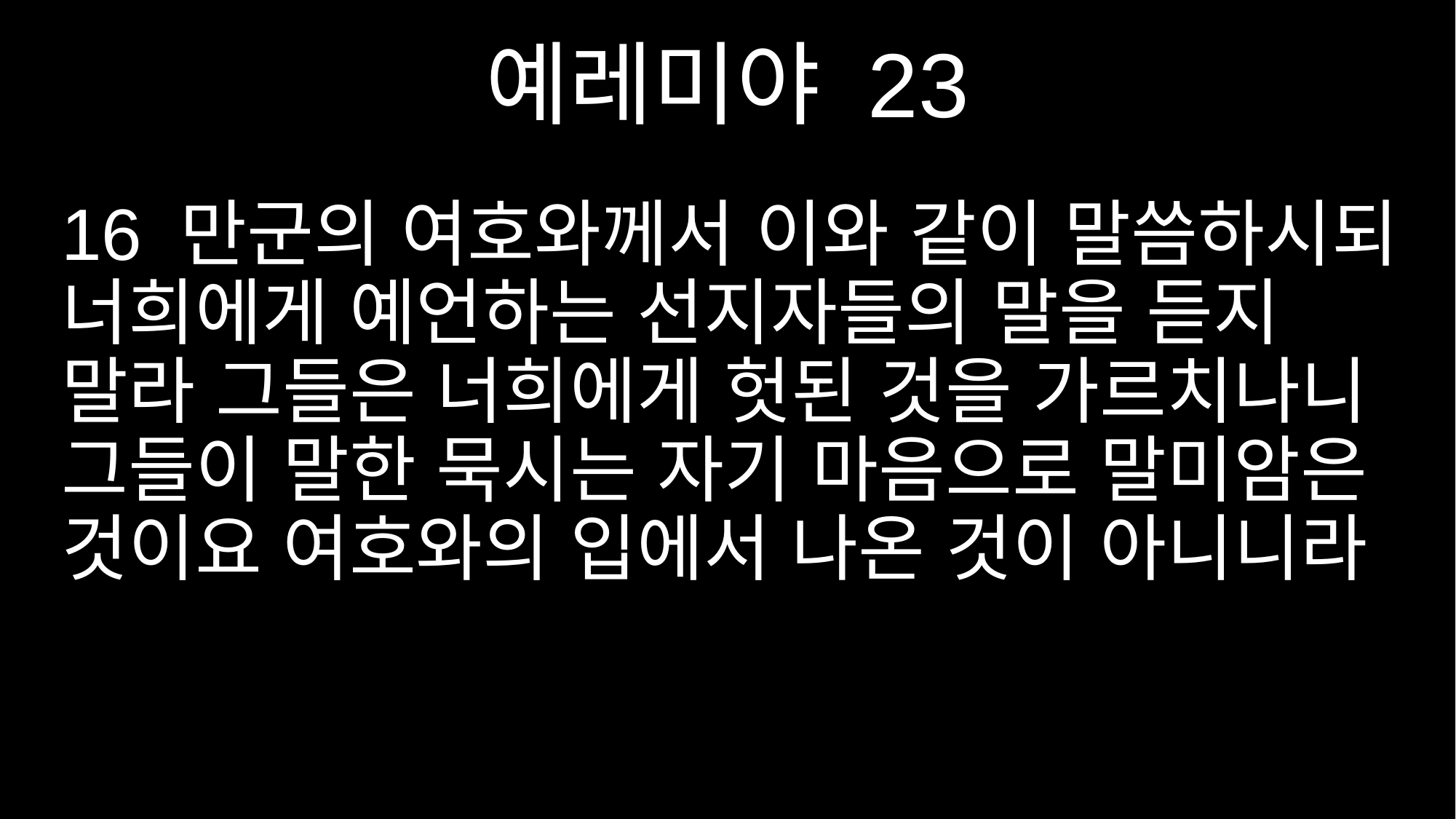

예레미야 23
16 만군의 여호와께서 이와 같이 말씀하시되 너희에게 예언하는 선지자들의 말을 듣지 말라 그들은 너희에게 헛된 것을 가르치나니 그들이 말한 묵시는 자기 마음으로 말미암은 것이요 여호와의 입에서 나온 것이 아니니라